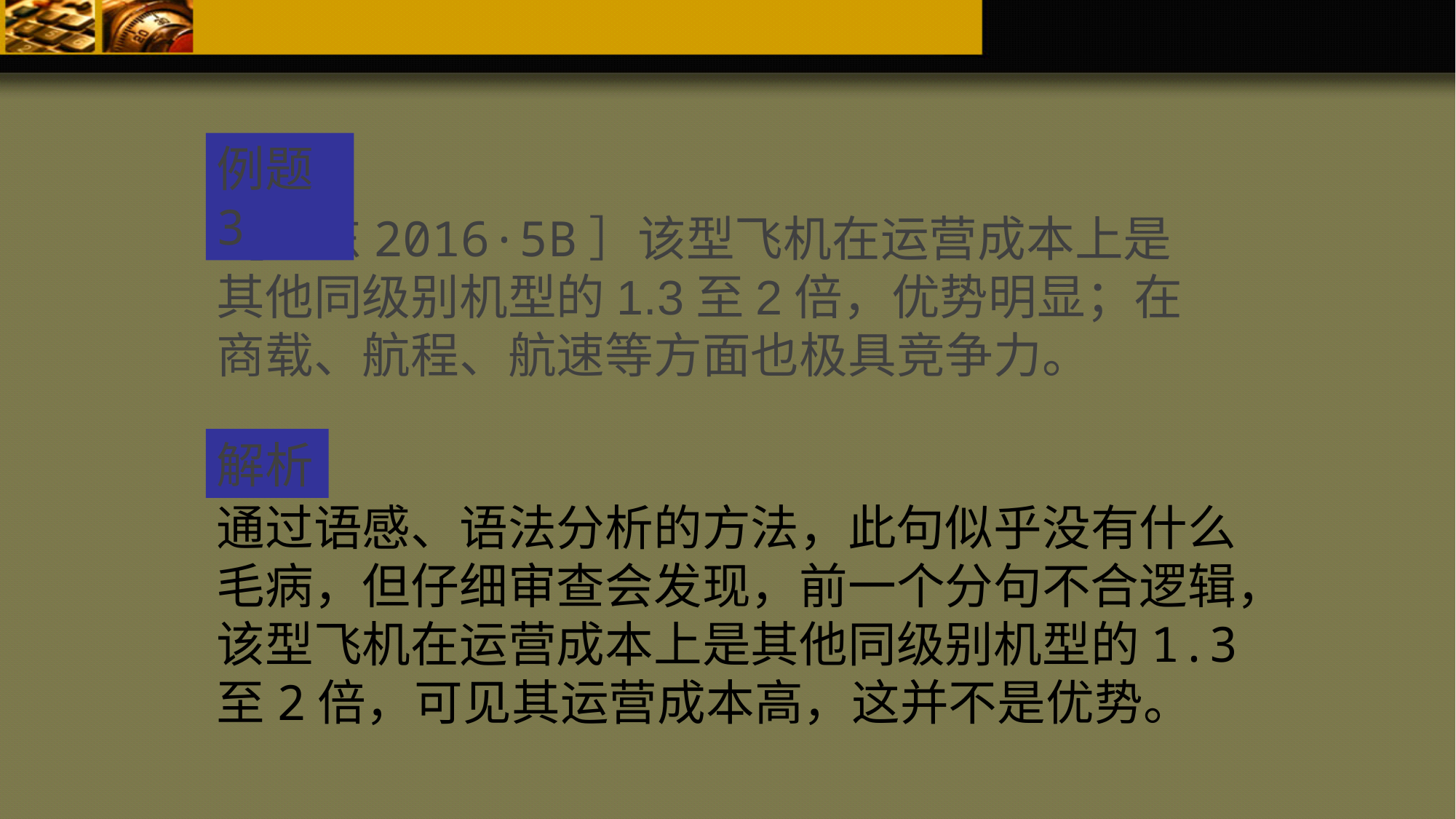

例题3
［山东2016·5B］该型飞机在运营成本上是其他同级别机型的1.3至2倍，优势明显；在商载、航程、航速等方面也极具竞争力。
解析
通过语感、语法分析的方法，此句似乎没有什么毛病，但仔细审查会发现，前一个分句不合逻辑，该型飞机在运营成本上是其他同级别机型的1.3至2倍，可见其运营成本高，这并不是优势。